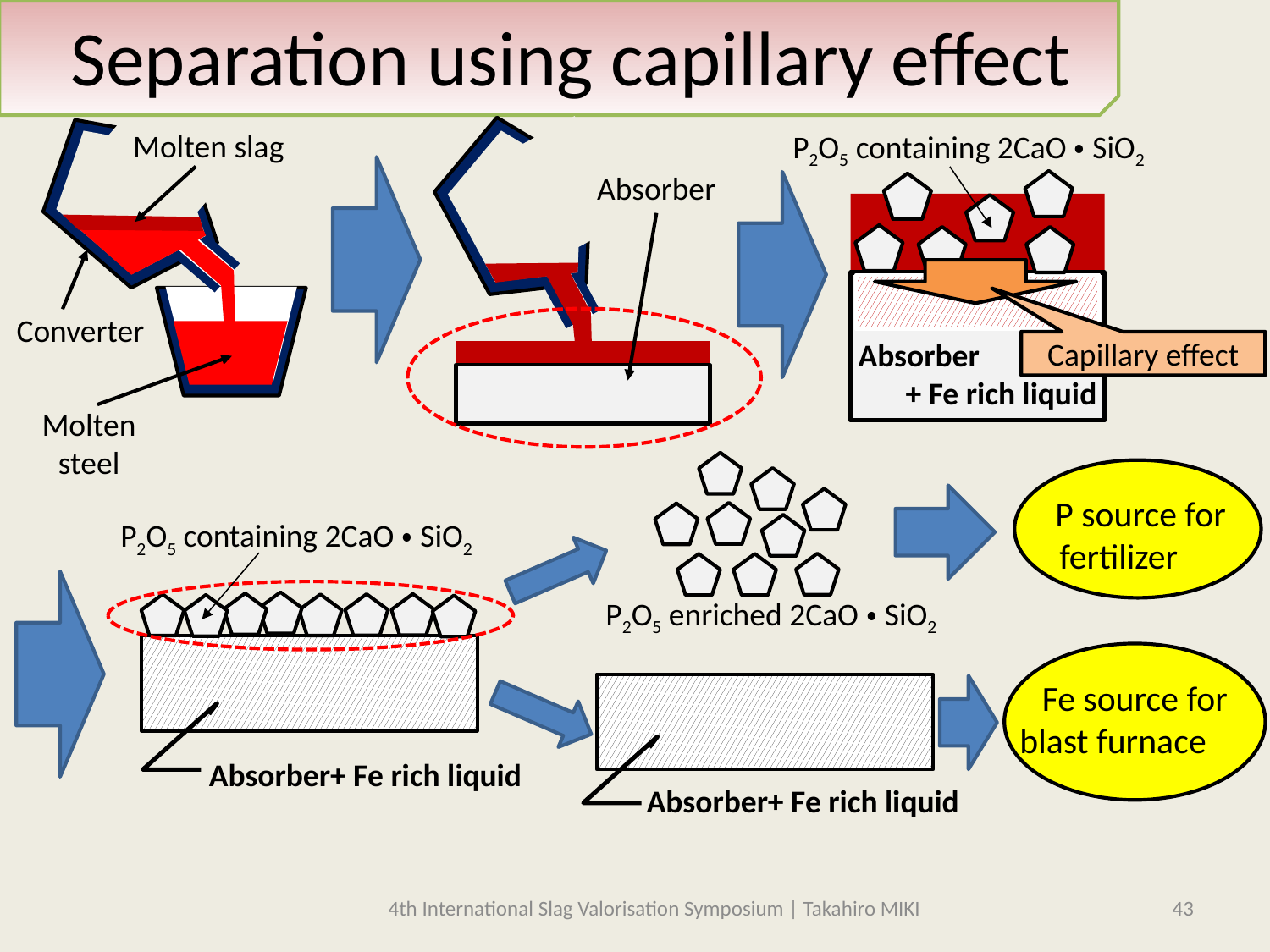

Separation using capillary effect

Molten slag
P2O5 containing 2CaO・SiO2

Absorber

Converter

Absorber
+ Fe rich liquid
Capillary effect
Molten steel

P source for fertilizer

P2O5 containing 2CaO・SiO2

P2O5 enriched 2CaO・SiO2

Fe source for blast furnace

Absorber+ Fe rich liquid
Absorber+ Fe rich liquid
4th International Slag Valorisation Symposium | Takahiro MIKI
43